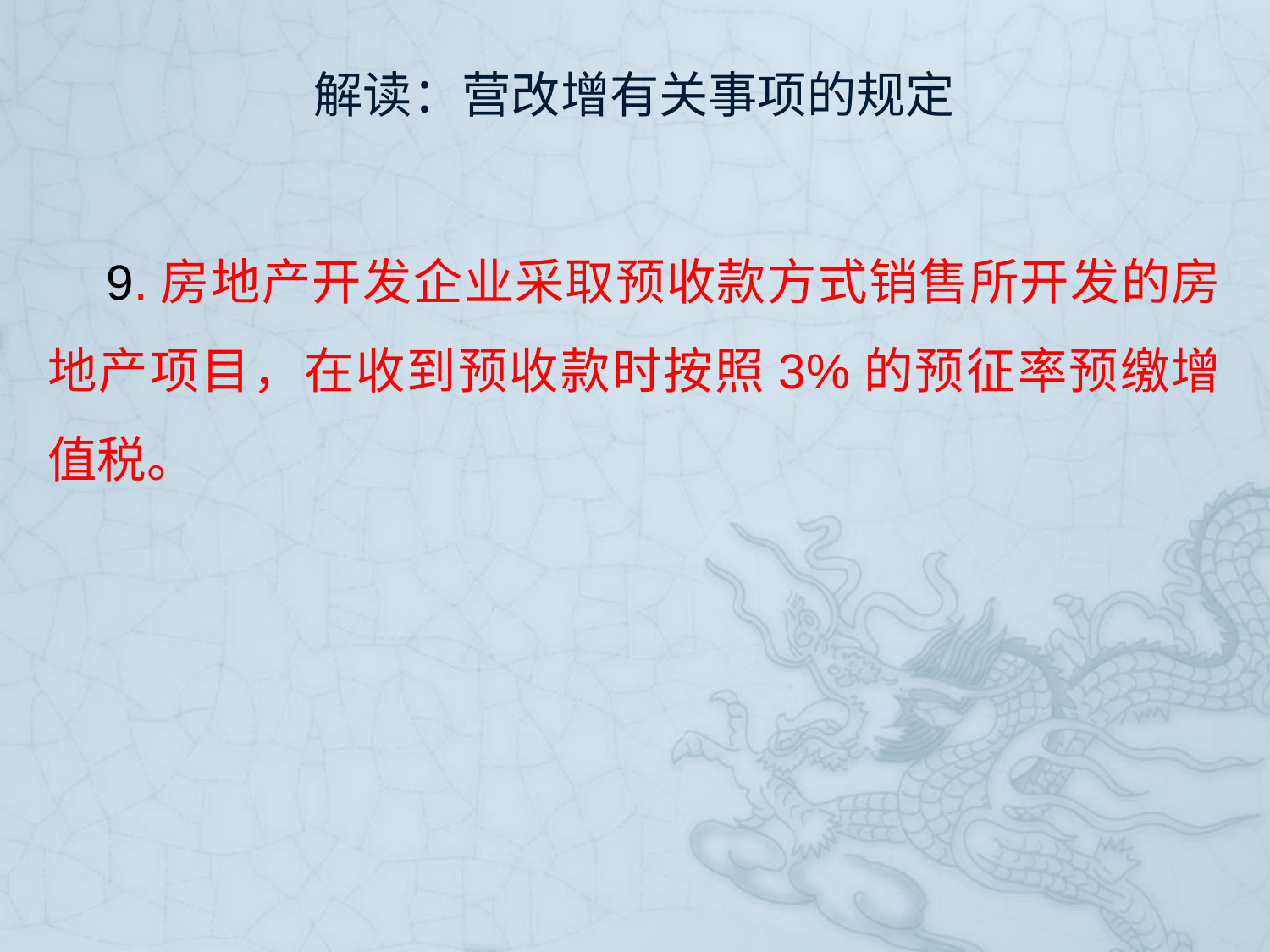

# 解读：营改增有关事项的规定

9.房地产开发企业采取预收款方式销售所开发的房地产项目，在收到预收款时按照3%的预征率预缴增值税。